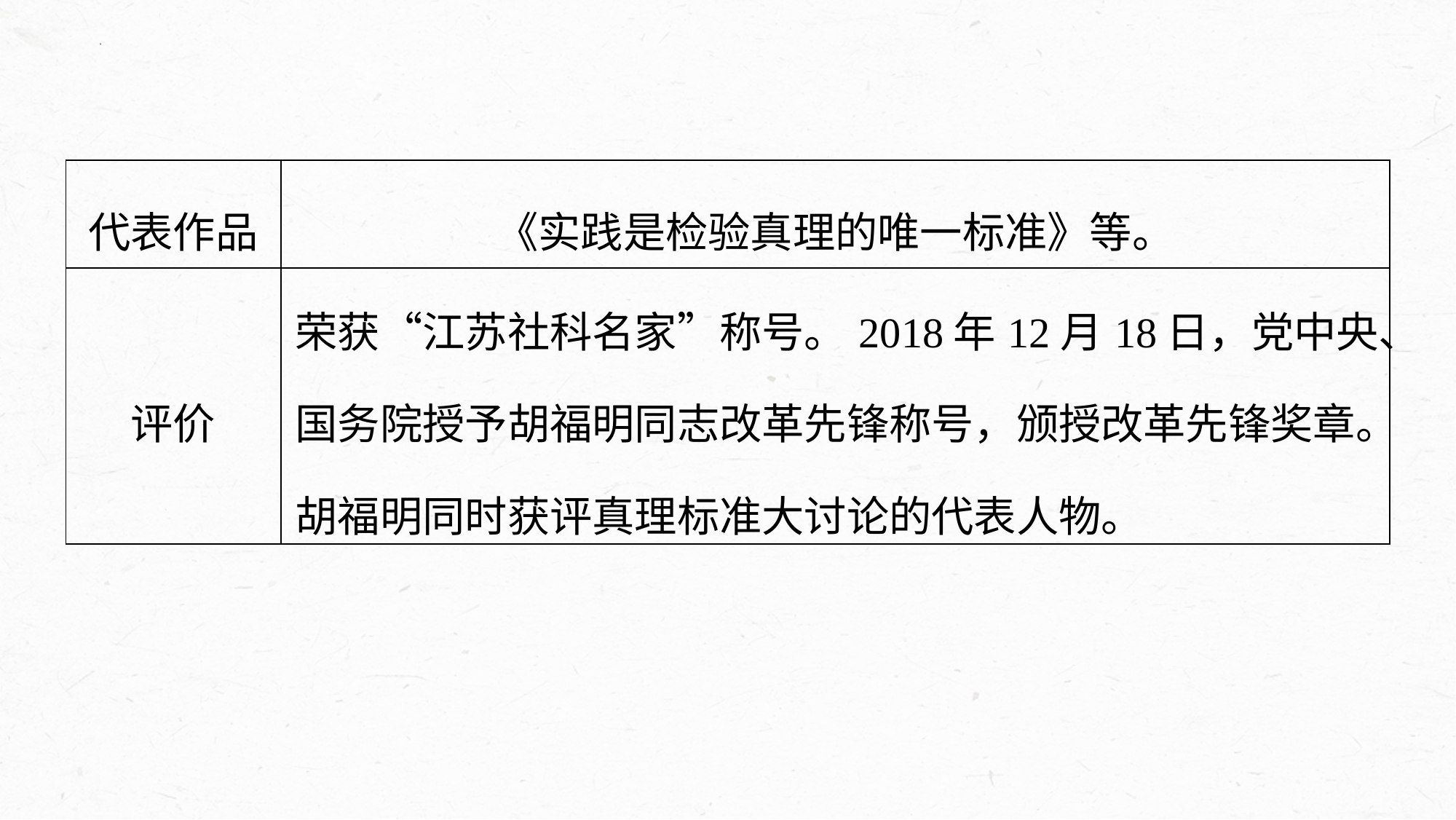

| 代表作品 | 《实践是检验真理的唯一标准》等。 |
| --- | --- |
| 评价 | 荣获“江苏社科名家”称号。2018年12月18日，党中央、国务院授予胡福明同志改革先锋称号，颁授改革先锋奖章。胡福明同时获评真理标准大讨论的代表人物。 |